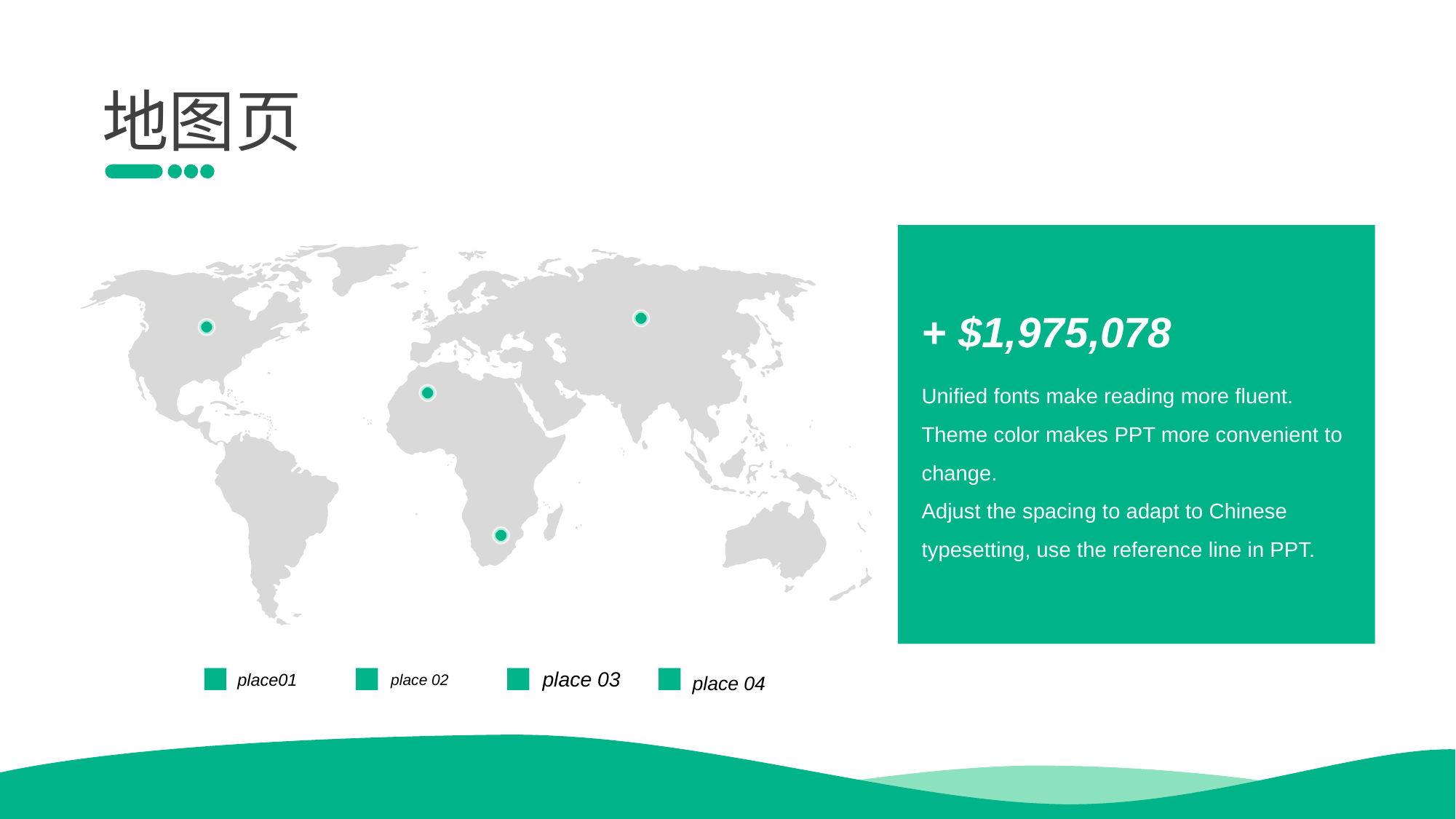

地图页

+ $1,97 5,078
Unified fonts make reading more fluent.
Theme color makes PPT more convenient to change.
Adjust the spacin g to adapt to Chinese typesetting, use the reference line in PPT.
place 04

place01

place 02

place 03